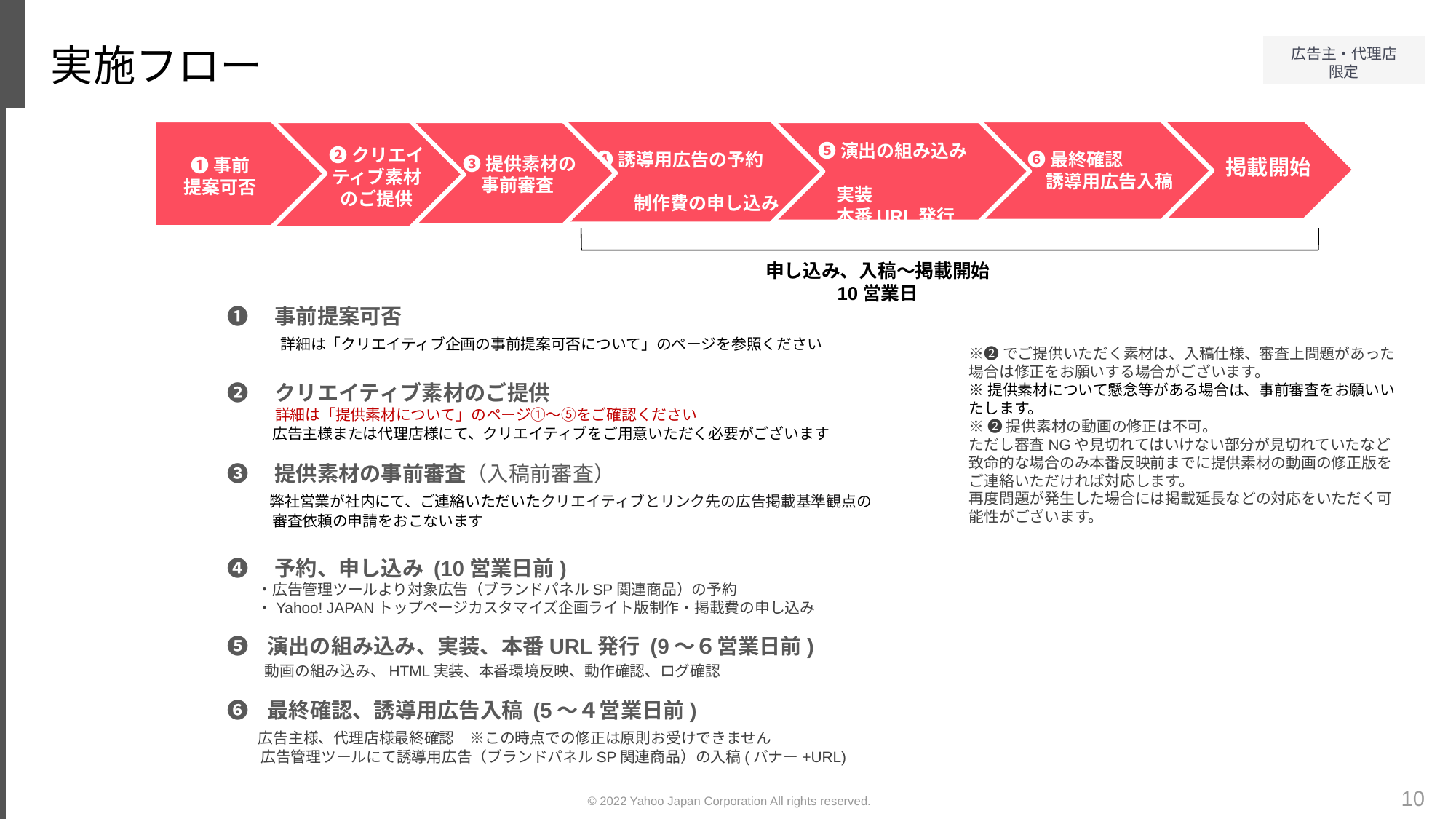

実施フロー

❺演出の組み込み
　実装
　本番URL発行
❷クリエイティブ素材
のご提供
❹誘導用広告の予約
　制作費の申し込み

❻最終確認
　誘導用広告入稿
❸提供素材の
　事前審査
➊事前
提案可否
掲載開始
申し込み、入稿～掲載開始
10営業日
❶　事前提案可否
　詳細は「クリエイティブ企画の事前提案可否について」のページを参照ください

❷　クリエイティブ素材のご提供
　詳細は「提供素材について」のページ①～⑤をご確認ください
　　　広告主様または代理店様にて、クリエイティブをご用意いただく必要がございます

❸　提供素材の事前審査（入稿前審査）
　　弊社営業が社内にて、ご連絡いただいたクリエイティブとリンク先の広告掲載基準観点の
　　　審査依頼の申請をおこないます

❹　予約、申し込み (10営業日前)
　　・広告管理ツールより対象広告（ブランドパネルSP関連商品）の予約
　　・Yahoo! JAPANトップページカスタマイズ企画ライト版制作・掲載費の申し込み

❺　 演出の組み込み、実装、本番URL発行 (9〜６営業日前)
　　 動画の組み込み、HTML実装、本番環境反映、動作確認、ログ確認

❻ 　最終確認、誘導用広告入稿 (5〜４営業日前)
　  広告主様、代理店様最終確認　※この時点での修正は原則お受けできません
　　 広告管理ツールにて誘導用広告（ブランドパネルSP関連商品）の入稿(バナー+URL)

※❷でご提供いただく素材は、入稿仕様、審査上問題があった場合は修正をお願いする場合がございます。
※提供素材について懸念等がある場合は、事前審査をお願いいたします。
※ ❷提供素材の動画の修正は不可。
ただし審査NGや見切れてはいけない部分が見切れていたなど致命的な場合のみ本番反映前までに提供素材の動画の修正版をご連絡いただければ対応します。
再度問題が発生した場合には掲載延長などの対応をいただく可能性がございます。
10